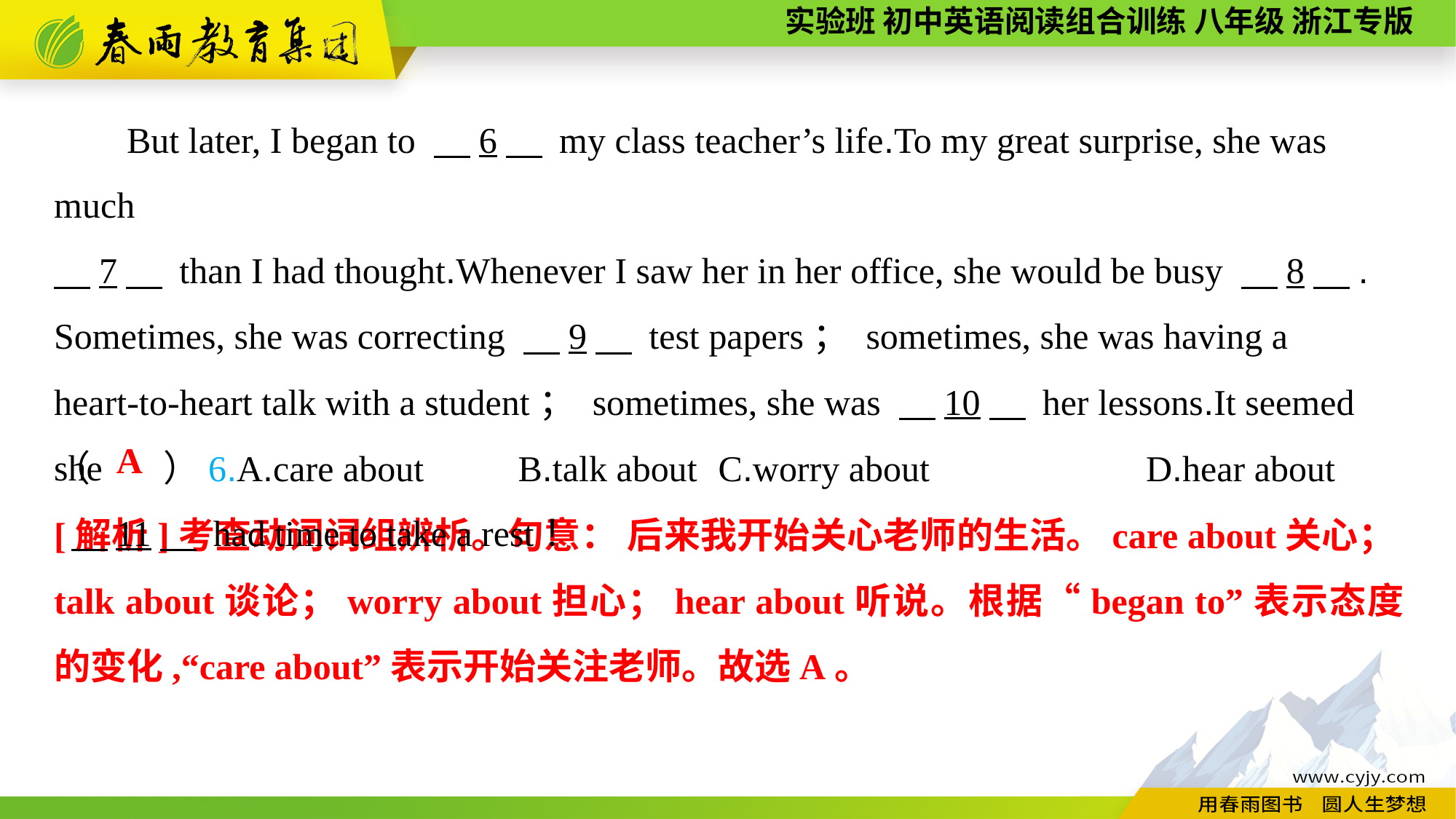

But later, I began to 　6　 my class teacher’s life.To my great surprise, she was much
　7　 than I had thought.Whenever I saw her in her office, she would be busy 　8　.
Sometimes, she was correcting 　9　 test papers； sometimes, she was having a
heart-to-heart talk with a student； sometimes, she was 　10　 her lessons.It seemed she
 　11　 had time to take a rest！
（　　）6.A.care about	   B.talk about	 C.worry about		D.hear about
A
[解析]考查动词词组辨析。句意： 后来我开始关心老师的生活。care about关心；talk about谈论；worry about担心；hear about听说。根据“began to”表示态度的变化,“care about”表示开始关注老师。故选A。